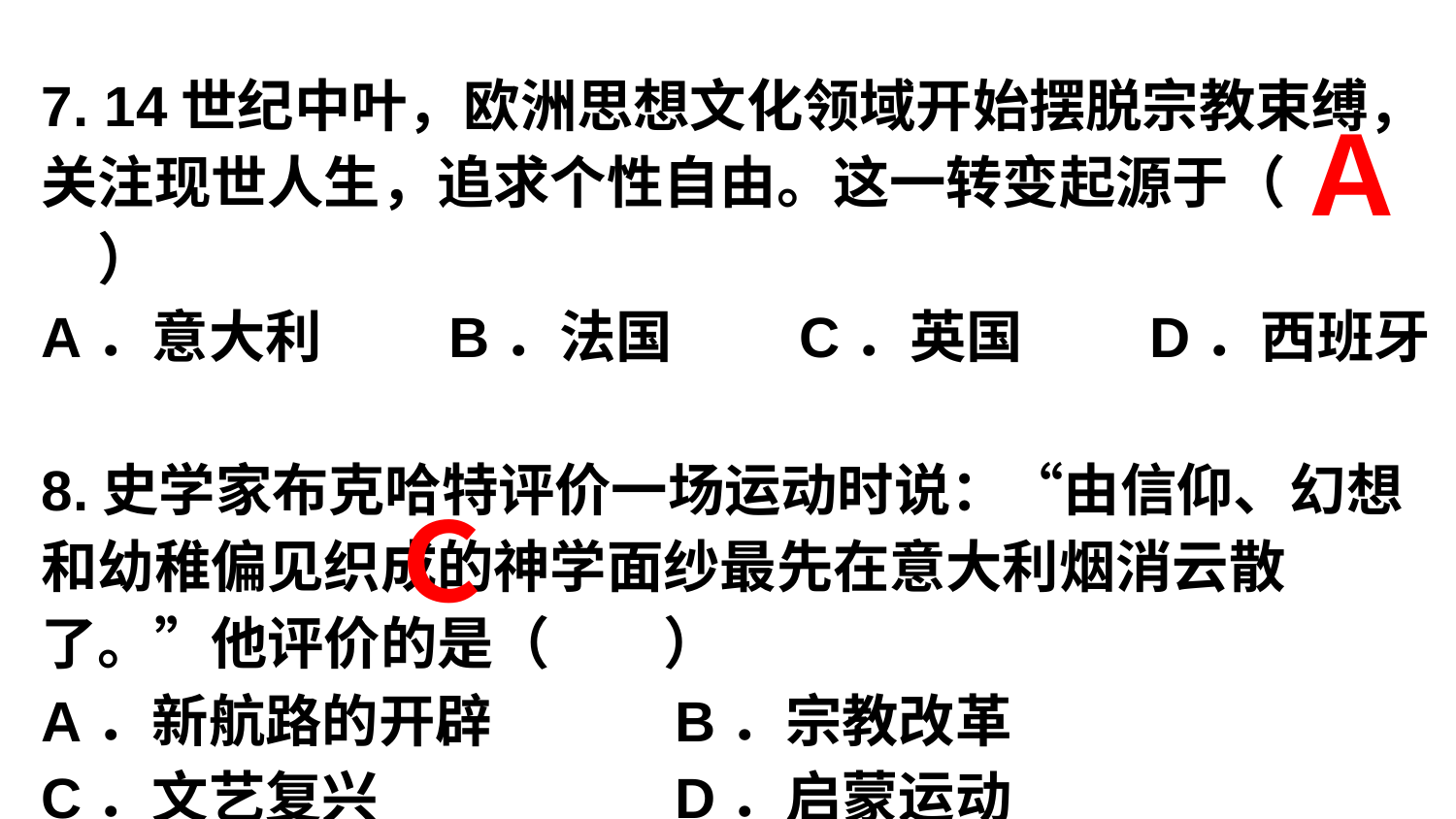

7. 14世纪中叶，欧洲思想文化领域开始摆脱宗教束缚，关注现世人生，追求个性自由。这一转变起源于（　　）
A．意大利　　B．法国　　C．英国　　D．西班牙

8.史学家布克哈特评价一场运动时说：“由信仰、幻想和幼稚偏见织成的神学面纱最先在意大利烟消云散了。”他评价的是（　　）
A．新航路的开辟　　　B．宗教改革
C．文艺复兴　　　　　D．启蒙运动
Ａ

Ｃ